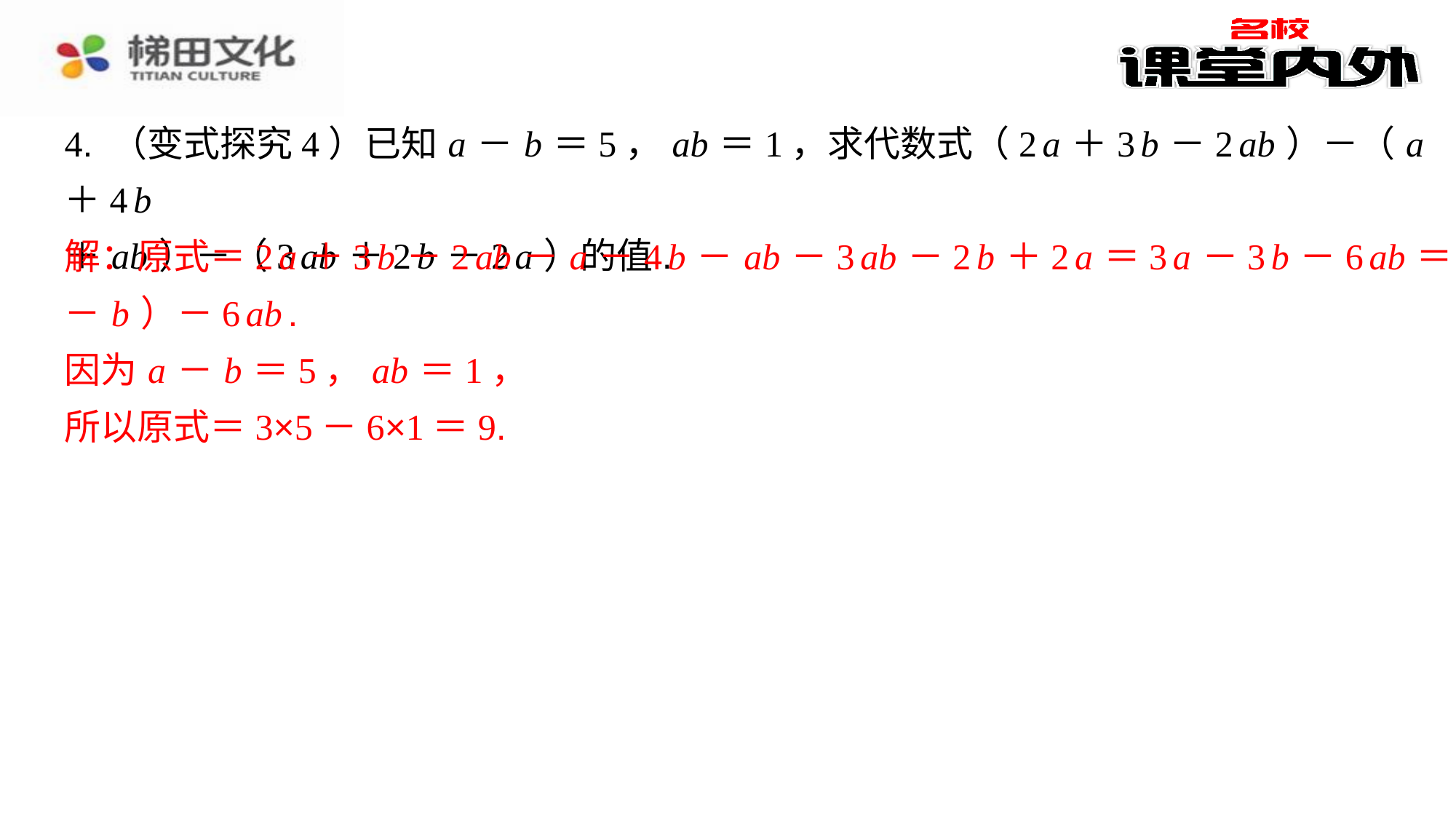

4. （变式探究4）已知 a － b ＝5， ab ＝1，求代数式（2 a ＋3 b －2 ab ）－（ a ＋4 b
＋ ab ）－（3 ab ＋2 b －2 a ）的值.
解：原式＝2 a ＋3 b －2 ab － a －4 b － ab －3 ab －2 b ＋2 a ＝3 a －3 b －6 ab ＝3（ a
－ b ）－6 ab .
因为 a － b ＝5， ab ＝1，
所以原式＝3×5－6×1＝9.
解：原式＝2 a ＋3 b －2 ab － a －4 b － ab －3 ab －2 b ＋2 a ＝3 a －3 b －6 ab ＝3（ a
－ b ）－6 ab .
因为 a － b ＝5， ab ＝1，
所以原式＝3×5－6×1＝9.